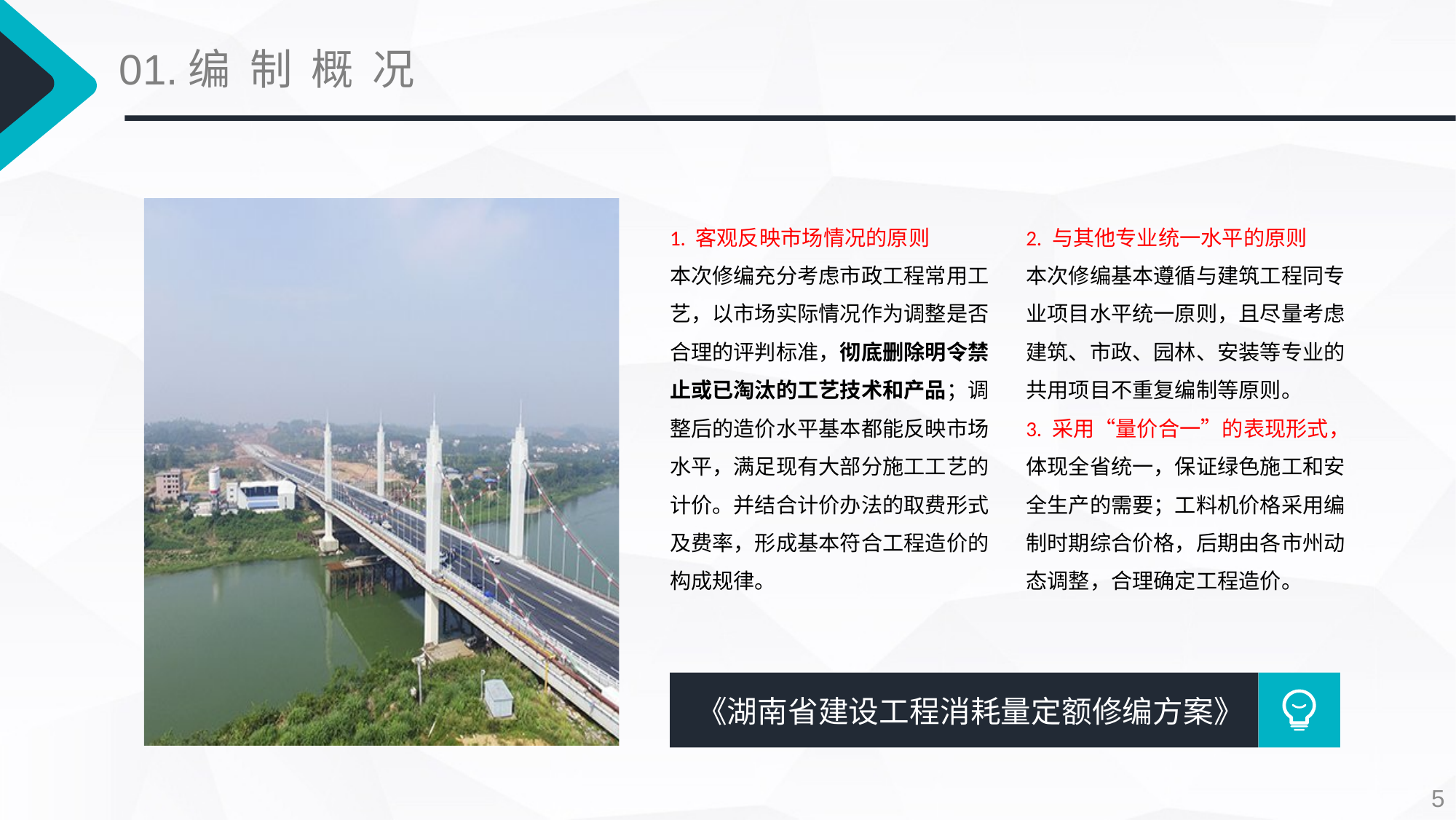

01.编  制  概  况

1. 客观反映市场情况的原则
本次修编充分考虑市政工程常用工艺，以市场实际情况作为调整是否合理的评判标准，彻底删除明令禁止或已淘汰的工艺技术和产品；调整后的造价水平基本都能反映市场水平，满足现有大部分施工工艺的计价。并结合计价办法的取费形式及费率，形成基本符合工程造价的构成规律。

2. 与其他专业统一水平的原则
本次修编基本遵循与建筑工程同专业项目水平统一原则，且尽量考虑建筑、市政、园林、安装等专业的共用项目不重复编制等原则。
3. 采用“量价合一”的表现形式，体现全省统一，保证绿色施工和安全生产的需要；工料机价格采用编制时期综合价格，后期由各市州动态调整，合理确定工程造价。

《湖南省建设工程消耗量定额修编方案》

5